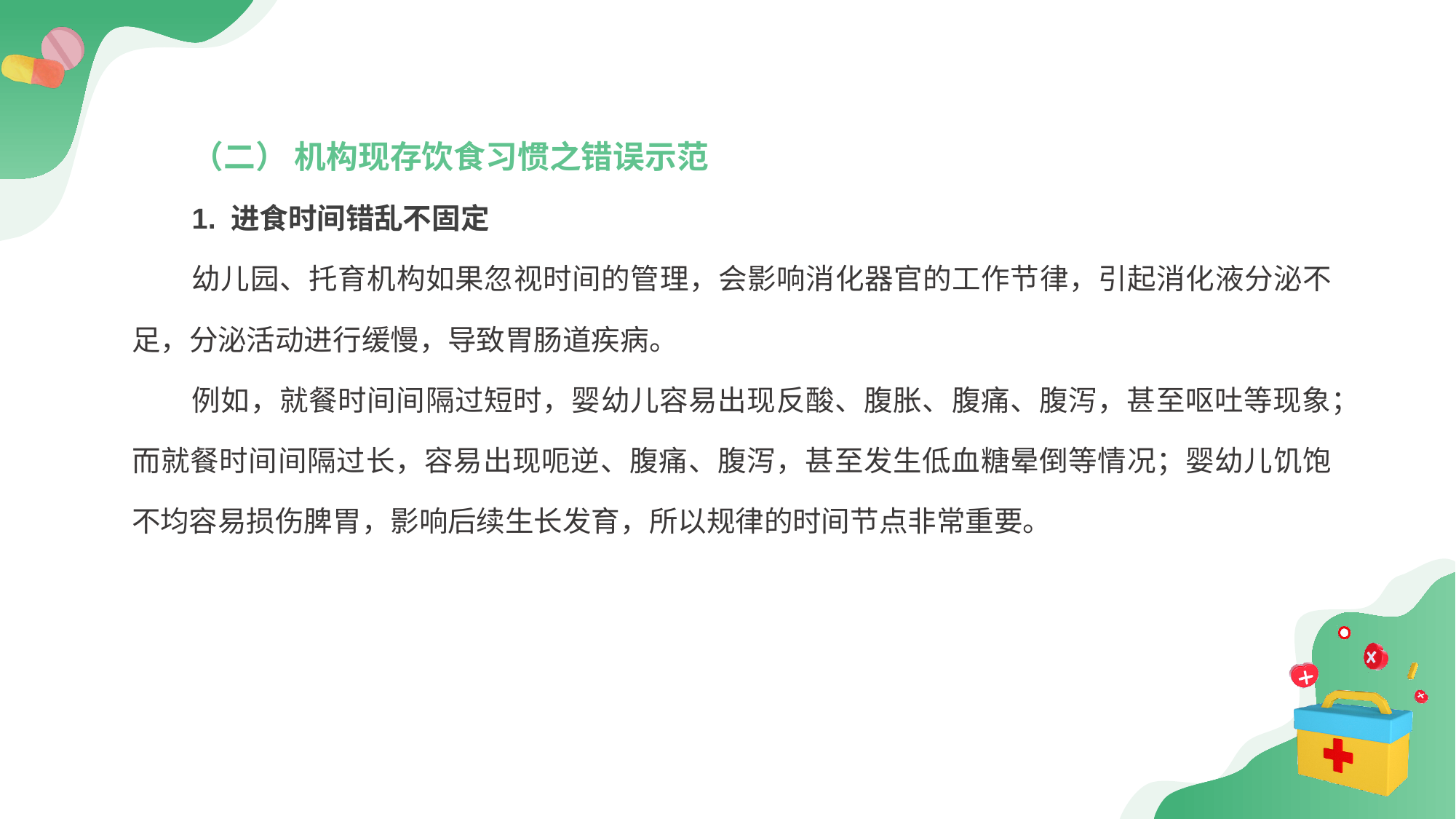

（二） 机构现存饮食习惯之错误示范
1. 进食时间错乱不固定
幼儿园、托育机构如果忽视时间的管理，会影响消化器官的工作节律，引起消化液分泌不足，分泌活动进行缓慢，导致胃肠道疾病。
例如，就餐时间间隔过短时，婴幼儿容易出现反酸、腹胀、腹痛、腹泻，甚至呕吐等现象；而就餐时间间隔过长，容易出现呃逆、腹痛、腹泻，甚至发生低血糖晕倒等情况；婴幼儿饥饱不均容易损伤脾胃，影响后续生长发育，所以规律的时间节点非常重要。